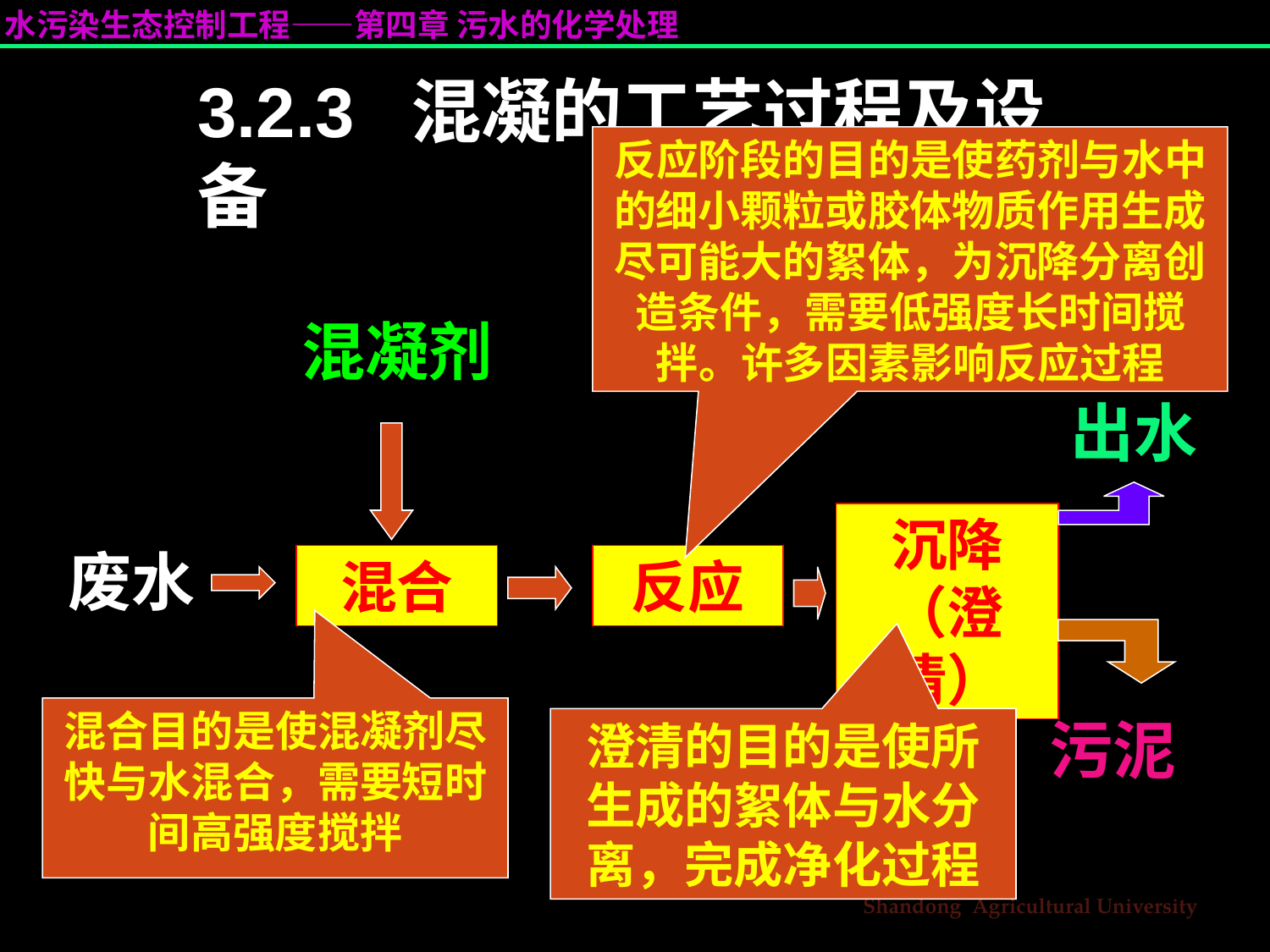

3.2.3  混凝的工艺过程及设备
反应阶段的目的是使药剂与水中的细小颗粒或胶体物质作用生成尽可能大的絮体，为沉降分离创造条件，需要低强度长时间搅拌。许多因素影响反应过程
混凝剂
出水

沉降（澄清）
废水
混合
反应

混合目的是使混凝剂尽快与水混合，需要短时间高强度搅拌
污泥
澄清的目的是使所生成的絮体与水分离，完成净化过程